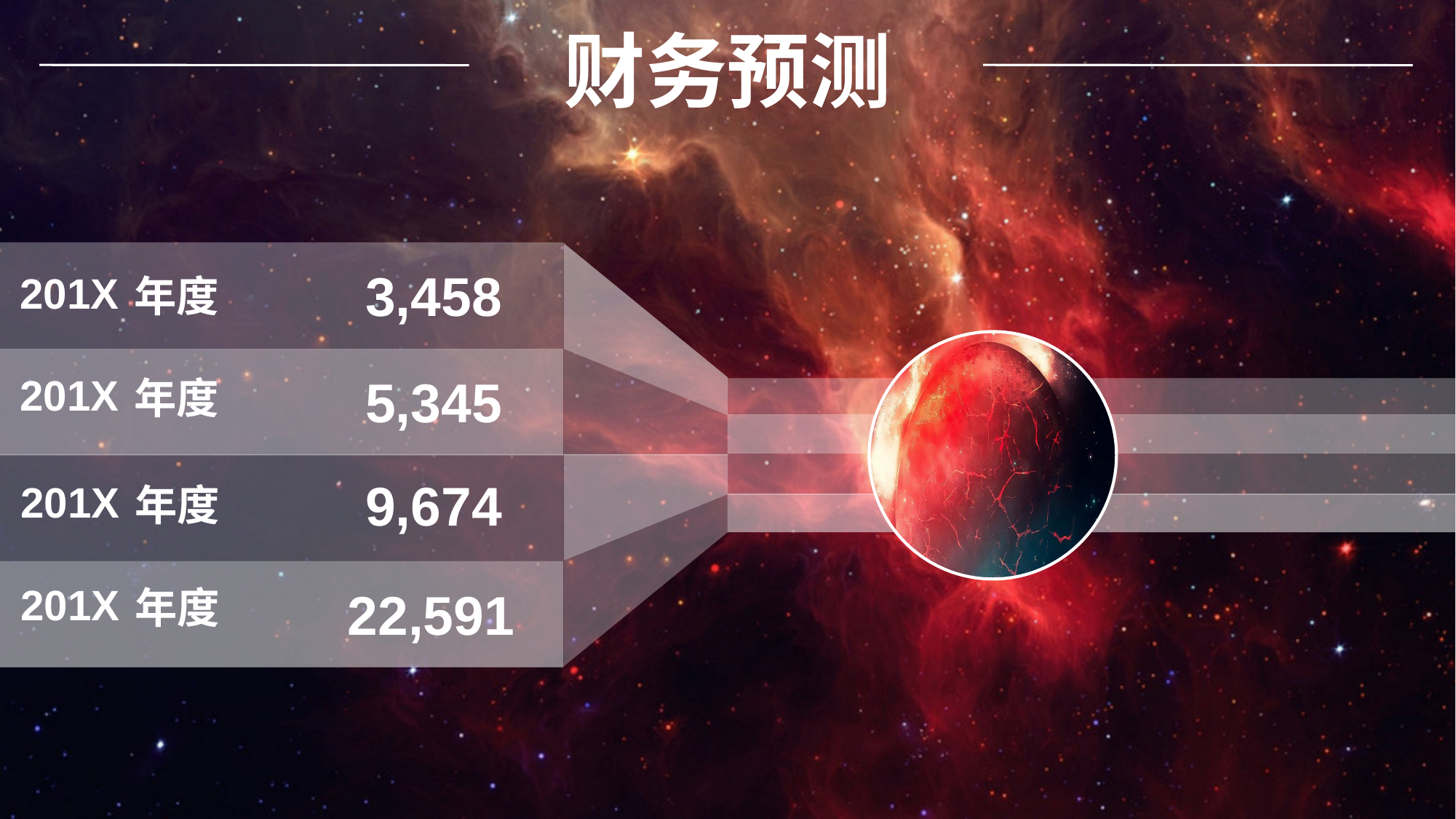

财务预测

3,458
201X

年度

5,345
201X

年度

9,674
201X

年度

201X

22,591
年度